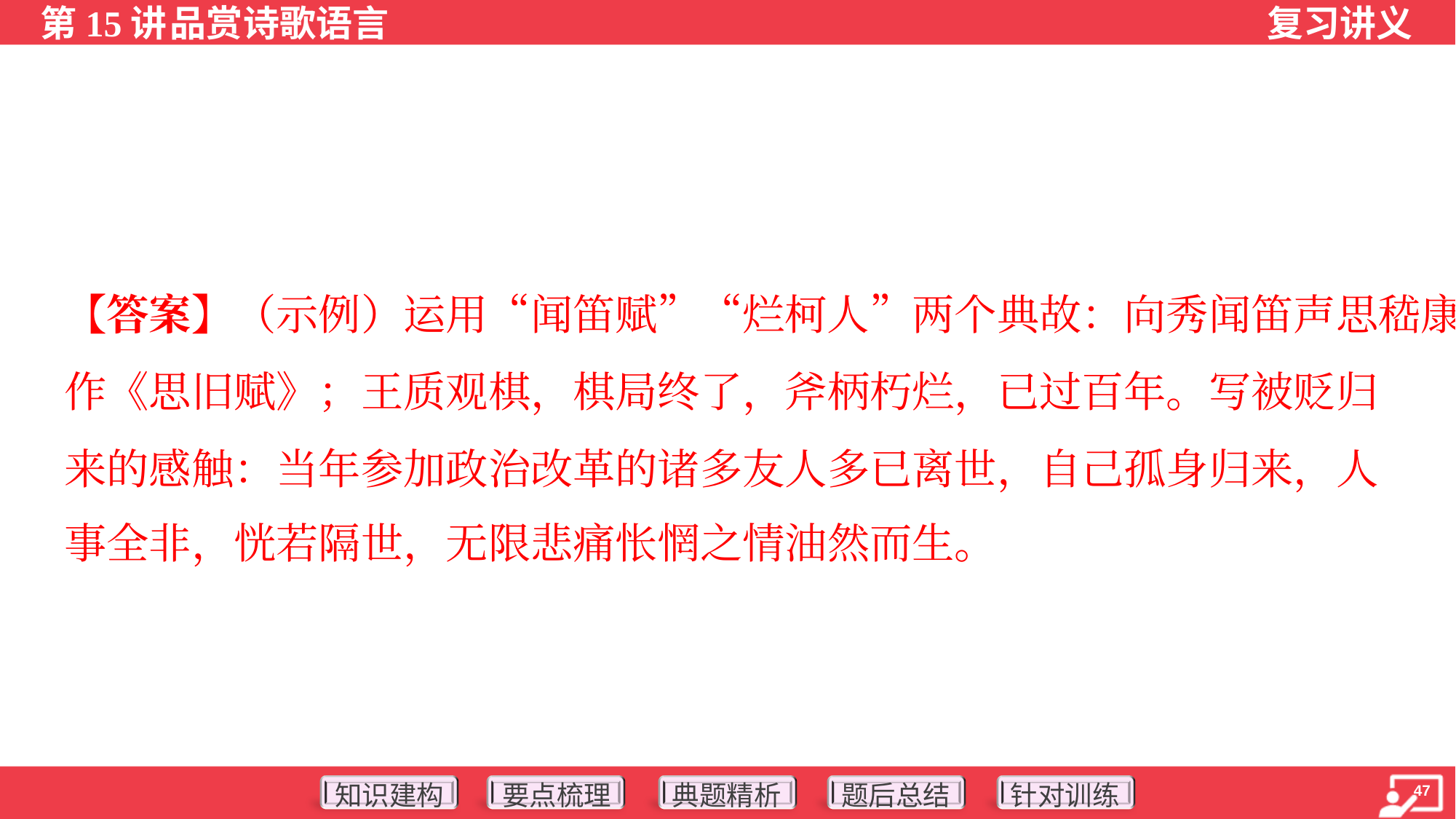

【答案】（示例）运用“闻笛赋”“烂柯人”两个典故：向秀闻笛声思嵇康
作《思旧赋》；王质观棋，棋局终了，斧柄朽烂，已过百年。写被贬归
来的感触：当年参加政治改革的诸多友人多已离世，自己孤身归来，人
事全非，恍若隔世，无限悲痛怅惘之情油然而生。